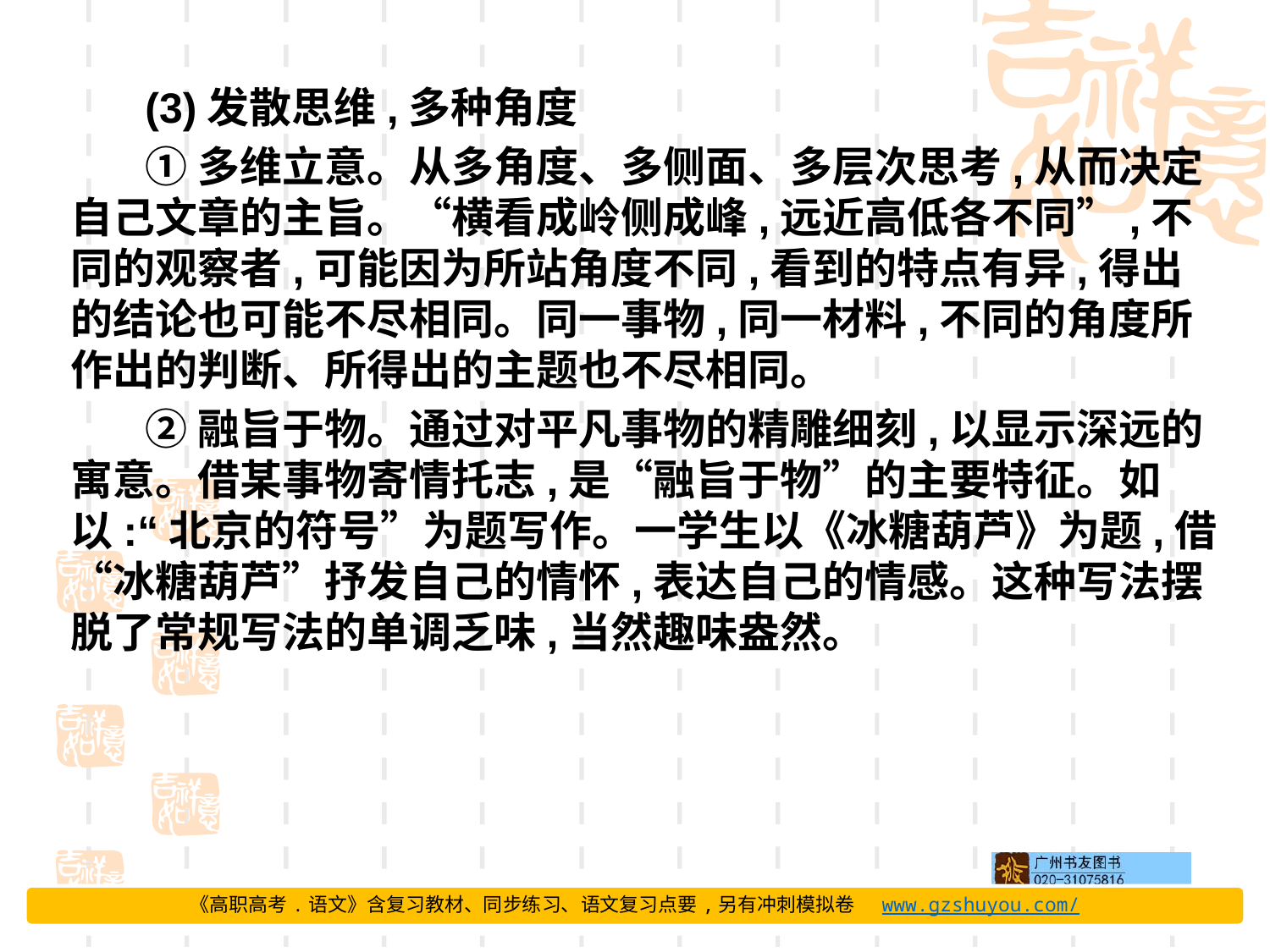

(3)发散思维,多种角度
①多维立意。从多角度、多侧面、多层次思考,从而决定自己文章的主旨。“横看成岭侧成峰,远近高低各不同”,不同的观察者,可能因为所站角度不同,看到的特点有异,得出的结论也可能不尽相同。同一事物,同一材料,不同的角度所作出的判断、所得出的主题也不尽相同。
②融旨于物。通过对平凡事物的精雕细刻,以显示深远的寓意。借某事物寄情托志,是“融旨于物”的主要特征。如以:“北京的符号”为题写作。一学生以《冰糖葫芦》为题,借“冰糖葫芦”抒发自己的情怀,表达自己的情感。这种写法摆脱了常规写法的单调乏味,当然趣味盎然。